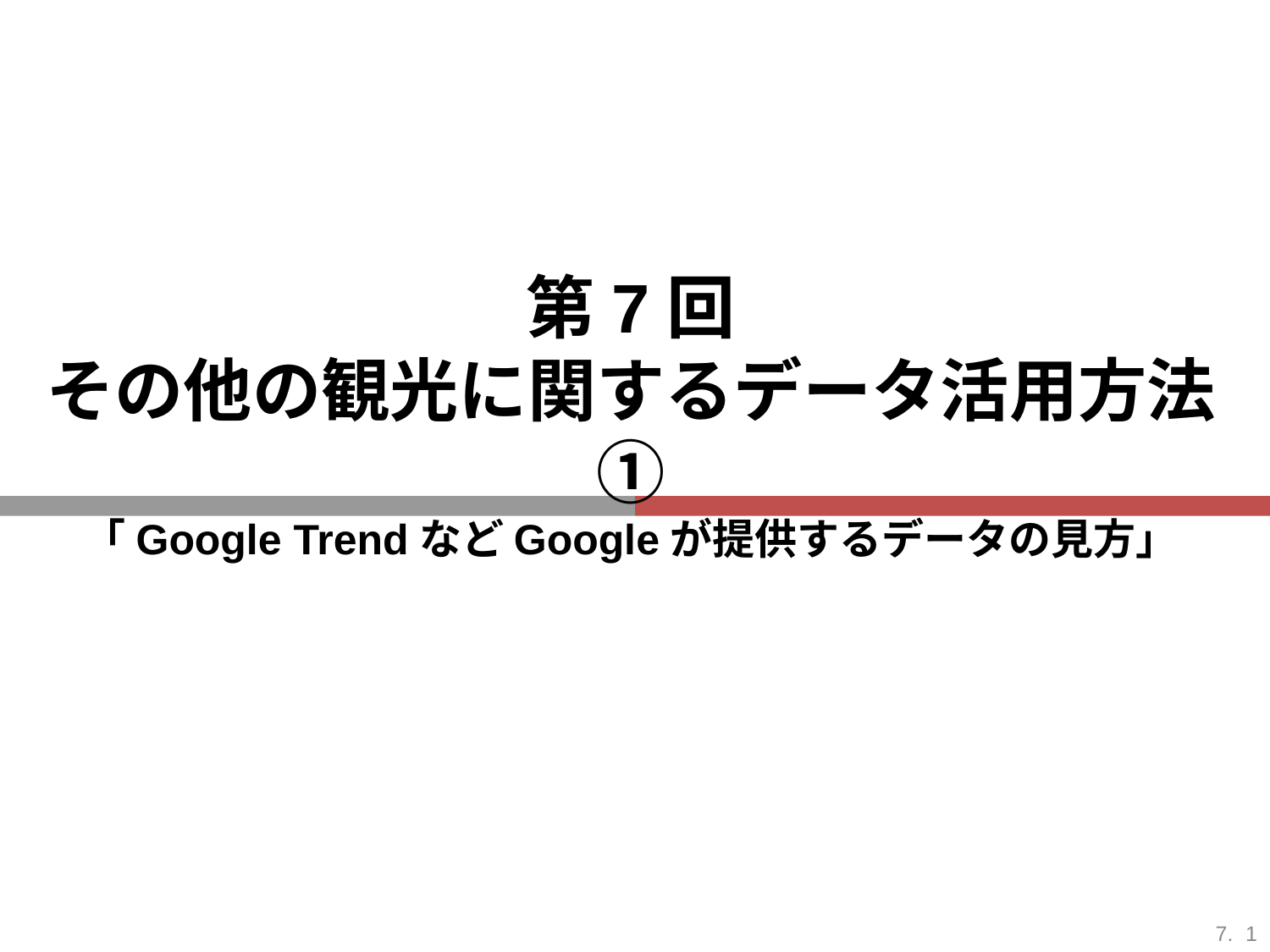

第7回
その他の観光に関するデータ活用方法①
「Google TrendなどGoogleが提供するデータの見方」
1